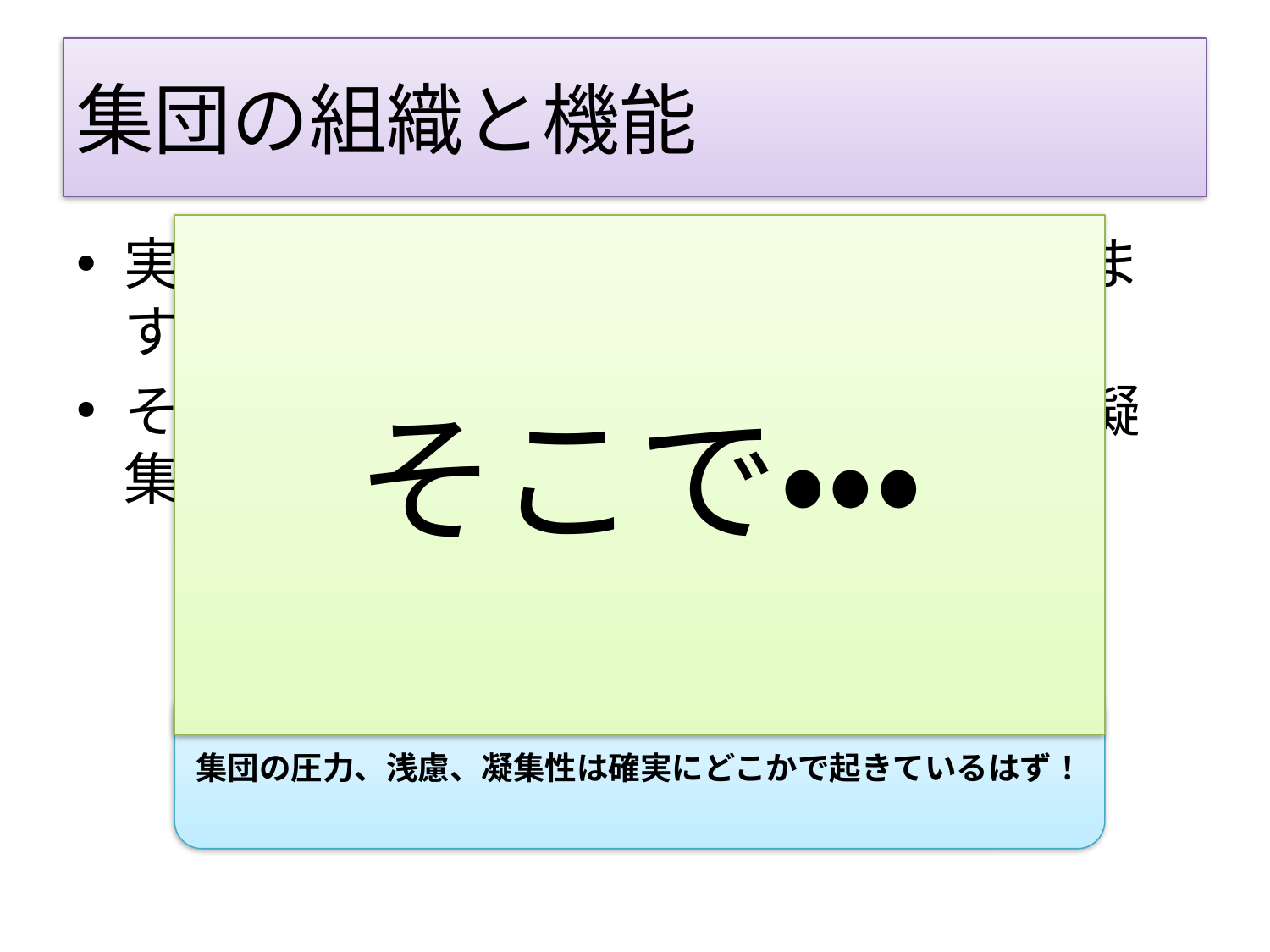

# 集団の組織と機能
そこで・・・
実際に自分たちの身近に集団は存在します
そこでどういった集団の圧力、浅慮、凝集性が存在するだろう？

集団の圧力、浅慮、凝集性は確実にどこかで起きているはず！